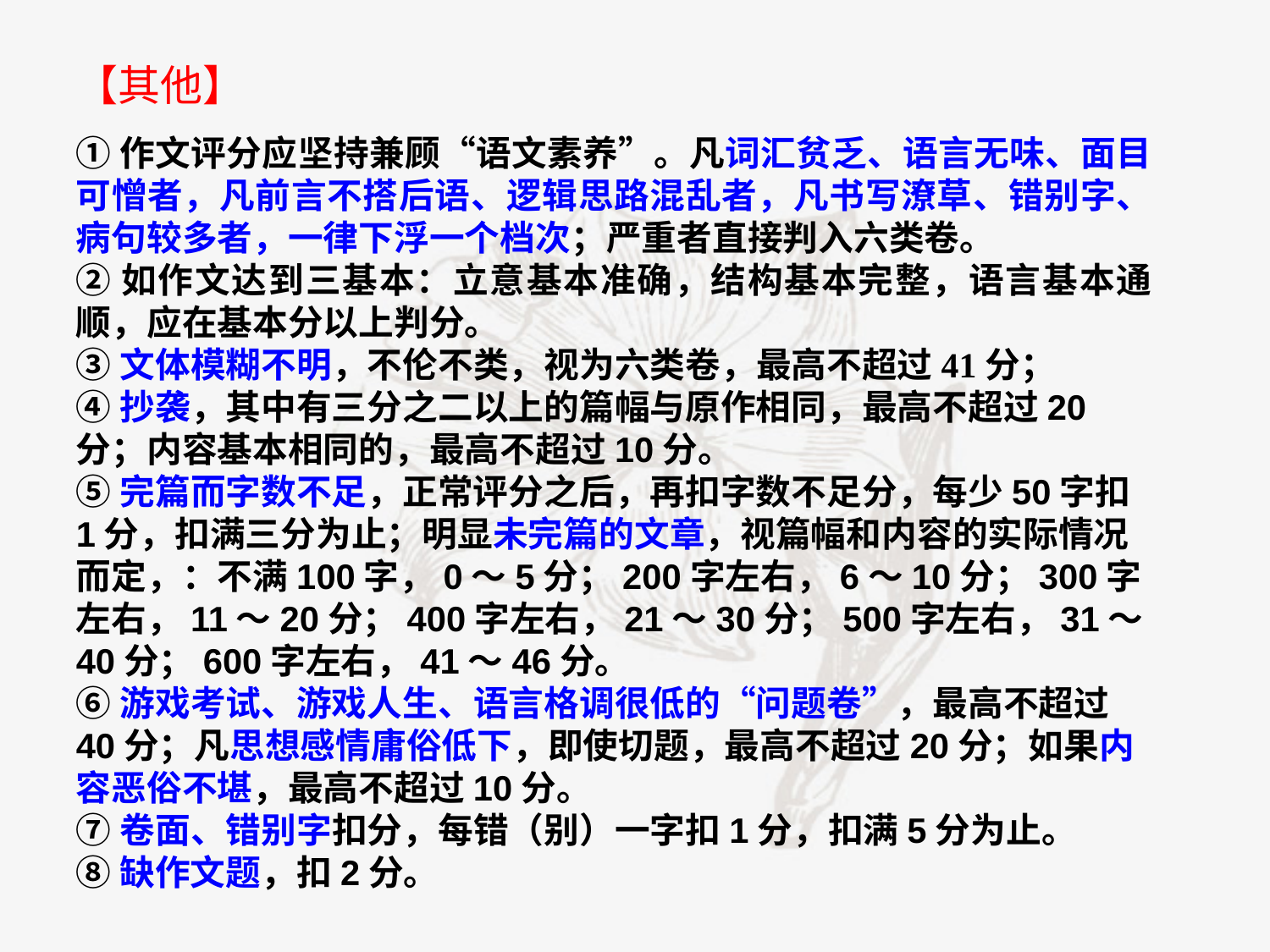

【其他】
①作文评分应坚持兼顾“语文素养”。凡词汇贫乏、语言无味、面目可憎者，凡前言不搭后语、逻辑思路混乱者，凡书写潦草、错别字、病句较多者，一律下浮一个档次；严重者直接判入六类卷。
②如作文达到三基本：立意基本准确，结构基本完整，语言基本通顺，应在基本分以上判分。
③文体模糊不明，不伦不类，视为六类卷，最高不超过41分；
④抄袭，其中有三分之二以上的篇幅与原作相同，最高不超过20分；内容基本相同的，最高不超过10分。
⑤完篇而字数不足，正常评分之后，再扣字数不足分，每少50字扣1分，扣满三分为止；明显未完篇的文章，视篇幅和内容的实际情况而定，：不满100字，0～5分；200字左右，6～10分；300字左右，11～20分；400字左右，21～30分；500字左右，31～40分；600字左右，41～46分。
⑥游戏考试、游戏人生、语言格调很低的“问题卷”，最高不超过40分；凡思想感情庸俗低下，即使切题，最高不超过20分；如果内容恶俗不堪，最高不超过10分。
⑦卷面、错别字扣分，每错（别）一字扣1分，扣满5分为止。
⑧缺作文题，扣2分。